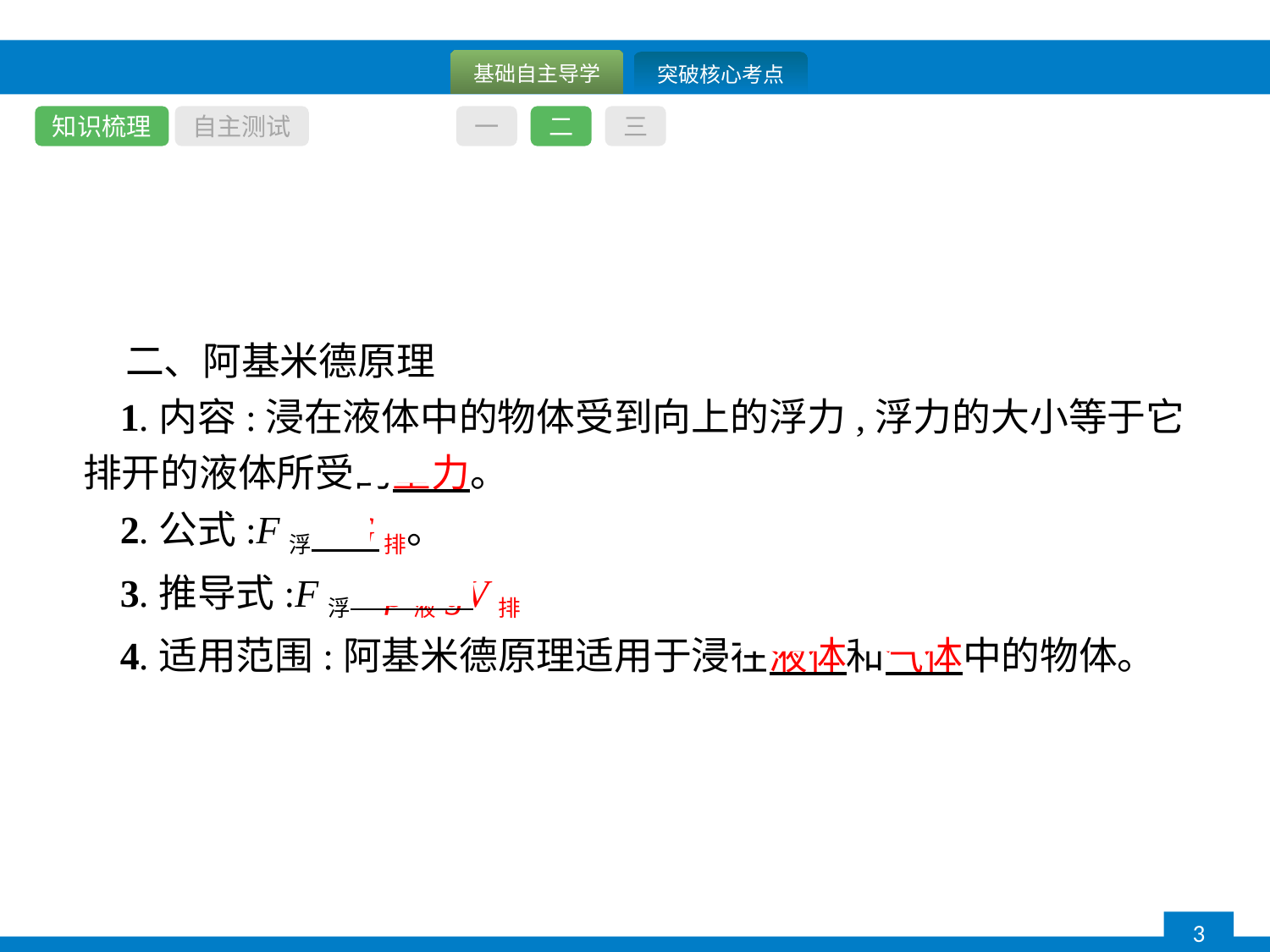

知识梳理
自主测试
一
二
三
二、阿基米德原理
1.内容:浸在液体中的物体受到向上的浮力,浮力的大小等于它排开的液体所受的重力。
2.公式:F浮=G排。
3.推导式:F浮=ρ液gV排
4.适用范围:阿基米德原理适用于浸在液体和气体中的物体。